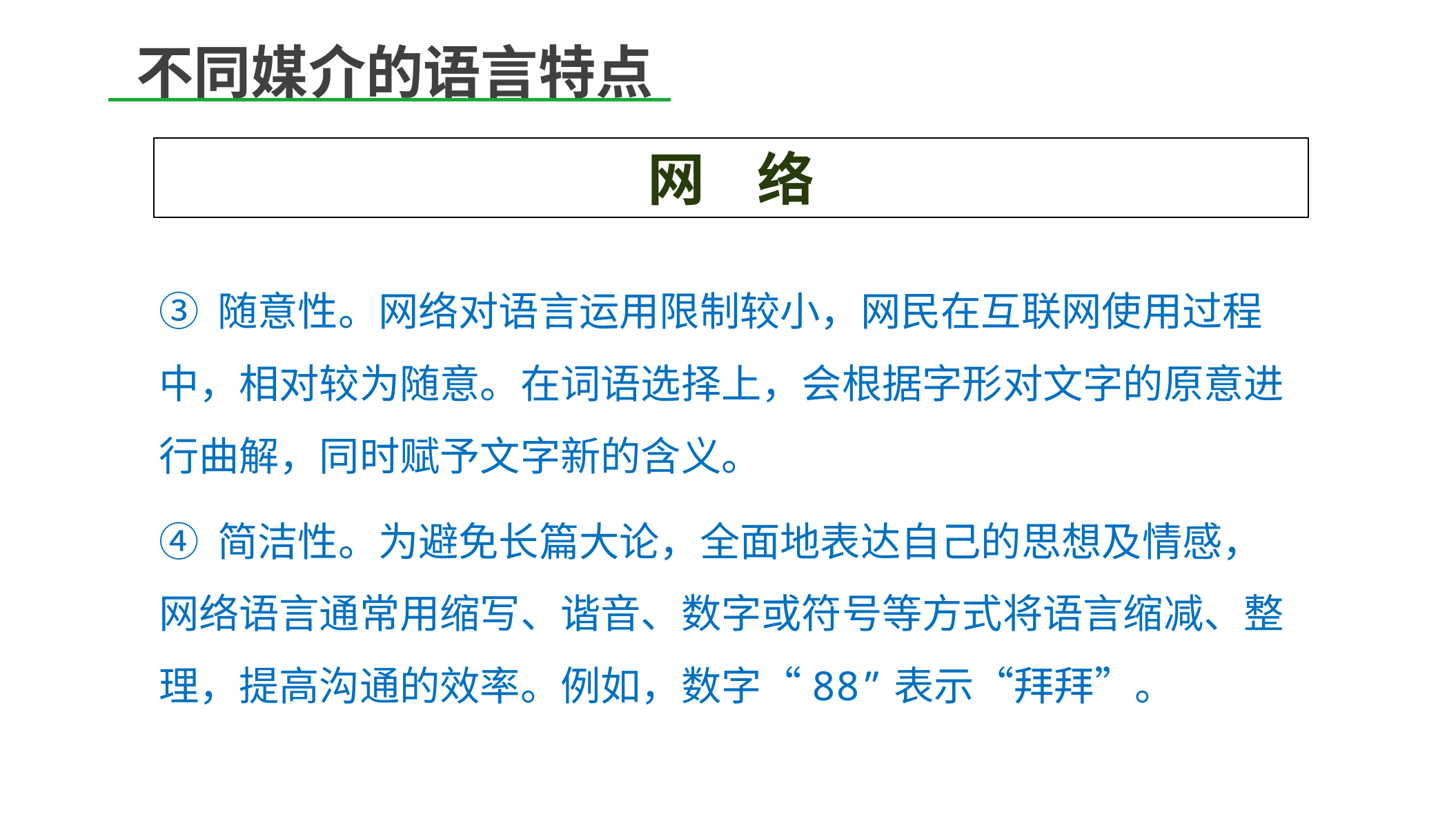

不同媒介的语言特点
网    络
③ 随意性。网络对语言运用限制较小，网民在互联网使用过程中，相对较为随意。在词语选择上，会根据字形对文字的原意进行曲解，同时赋予文字新的含义。
④ 简洁性。为避免长篇大论，全面地表达自己的思想及情感，网络语言通常用缩写、谐音、数字或符号等方式将语言缩减、整理，提高沟通的效率。例如，数字“88”表示“拜拜”。